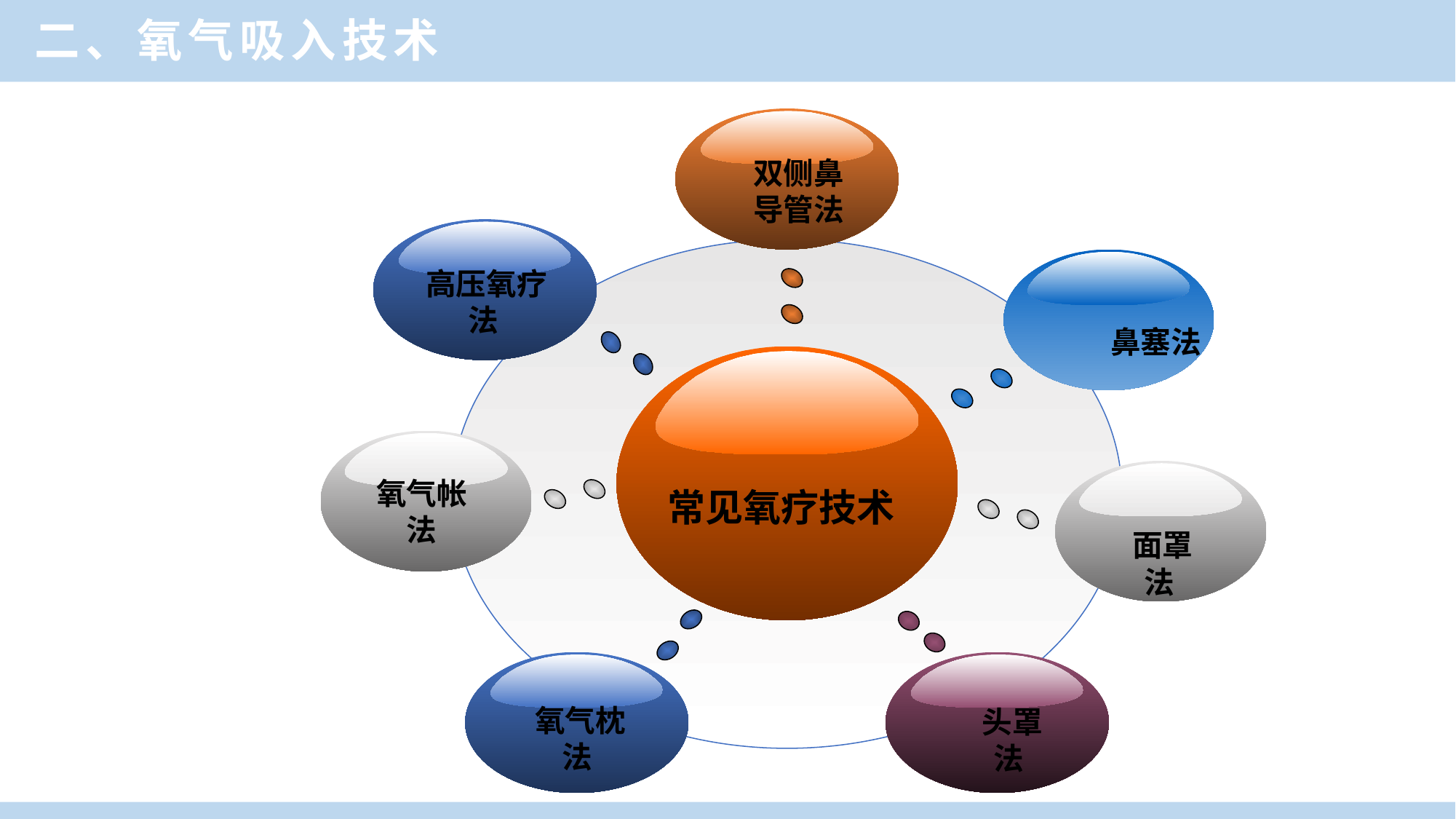

二、氧气吸入技术

治疗室

高压氧疗法

面罩法
氧气帐法

氧气枕法
头罩法
双侧鼻
导管法
鼻塞法
常见氧疗技术